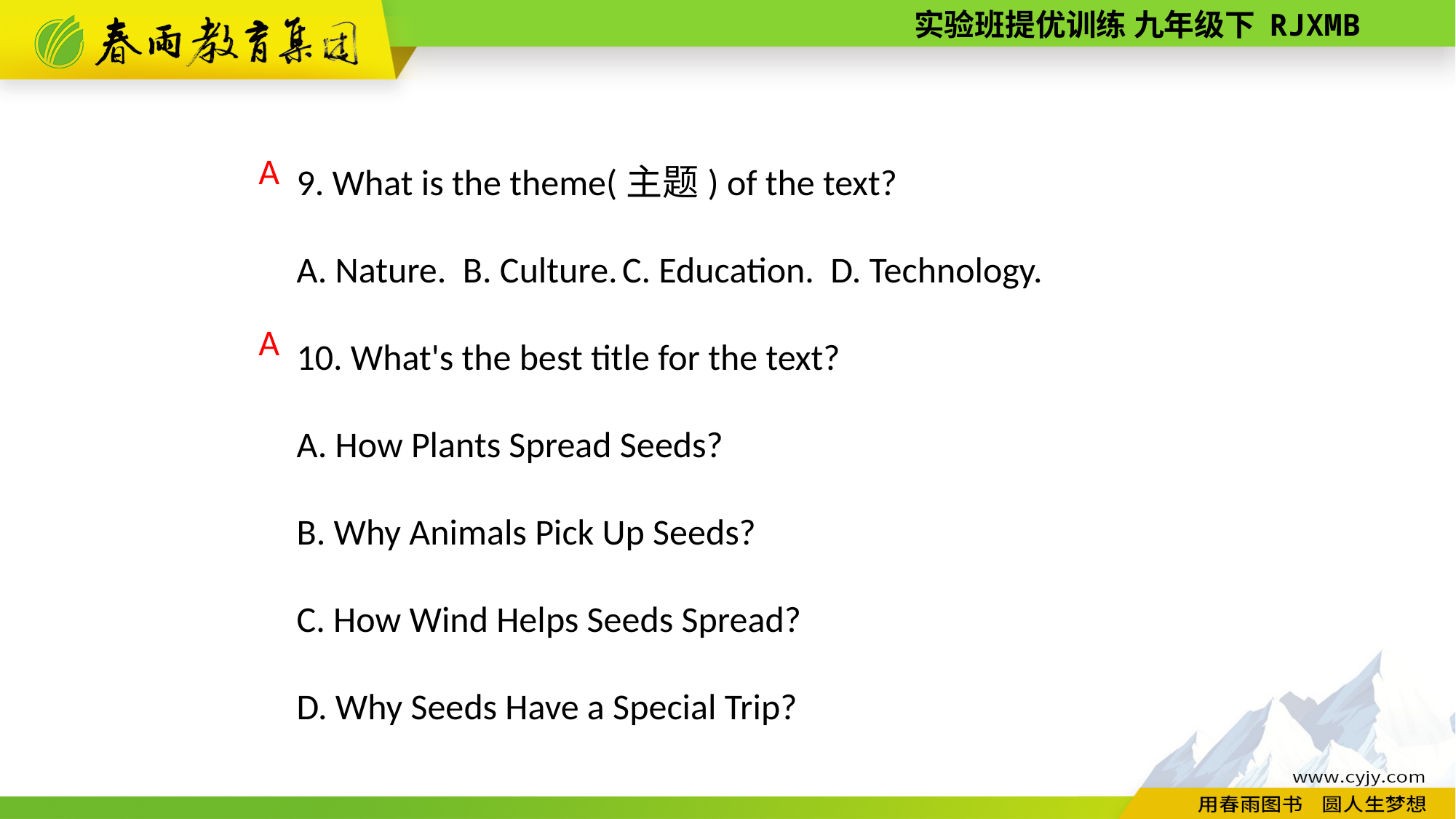

9. What is the theme(主题) of the text?
A. Nature.  B. Culture. C. Education.  D. Technology.
10. What's the best title for the text?
A. How Plants Spread Seeds?
B. Why Animals Pick Up Seeds?
C. How Wind Helps Seeds Spread?
D. Why Seeds Have a Special Trip?
A
A